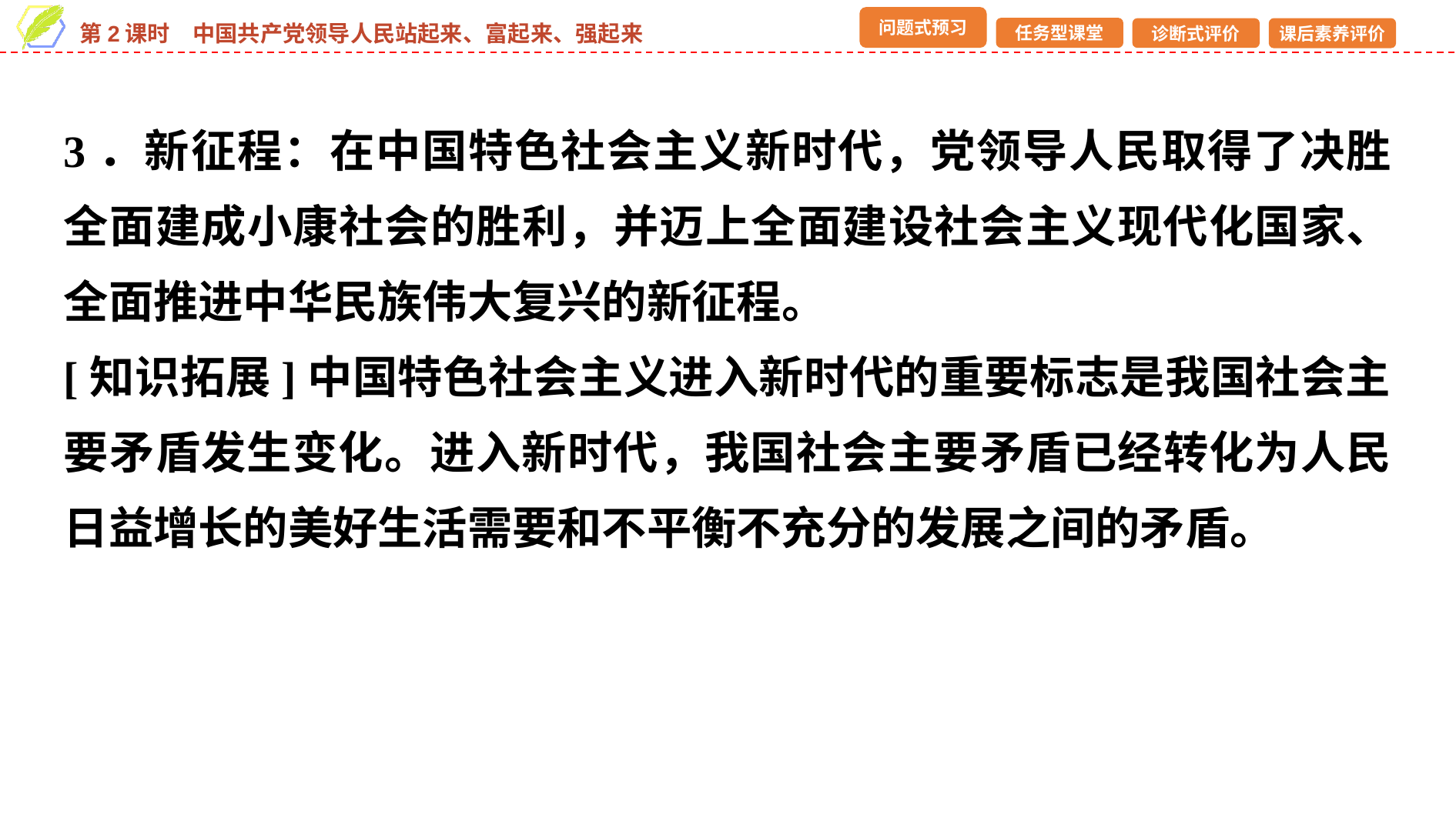

3．新征程：在中国特色社会主义新时代，党领导人民取得了决胜全面建成小康社会的胜利，并迈上全面建设社会主义现代化国家、全面推进中华民族伟大复兴的新征程。
[知识拓展]中国特色社会主义进入新时代的重要标志是我国社会主要矛盾发生变化。进入新时代，我国社会主要矛盾已经转化为人民日益增长的美好生活需要和不平衡不充分的发展之间的矛盾。